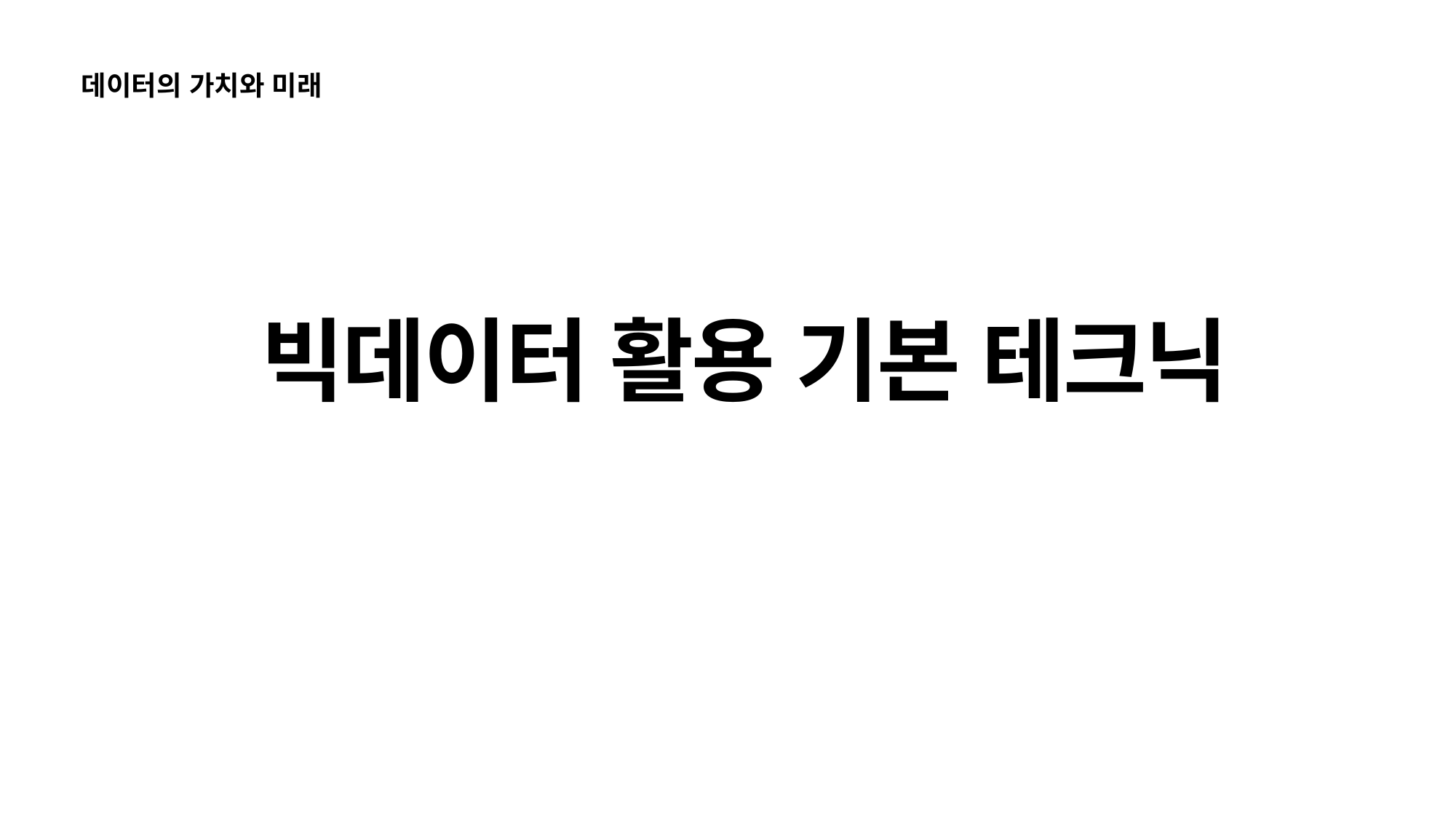

데이터의 가치와 미래
# 빅데이터 활용 기본 테크닉